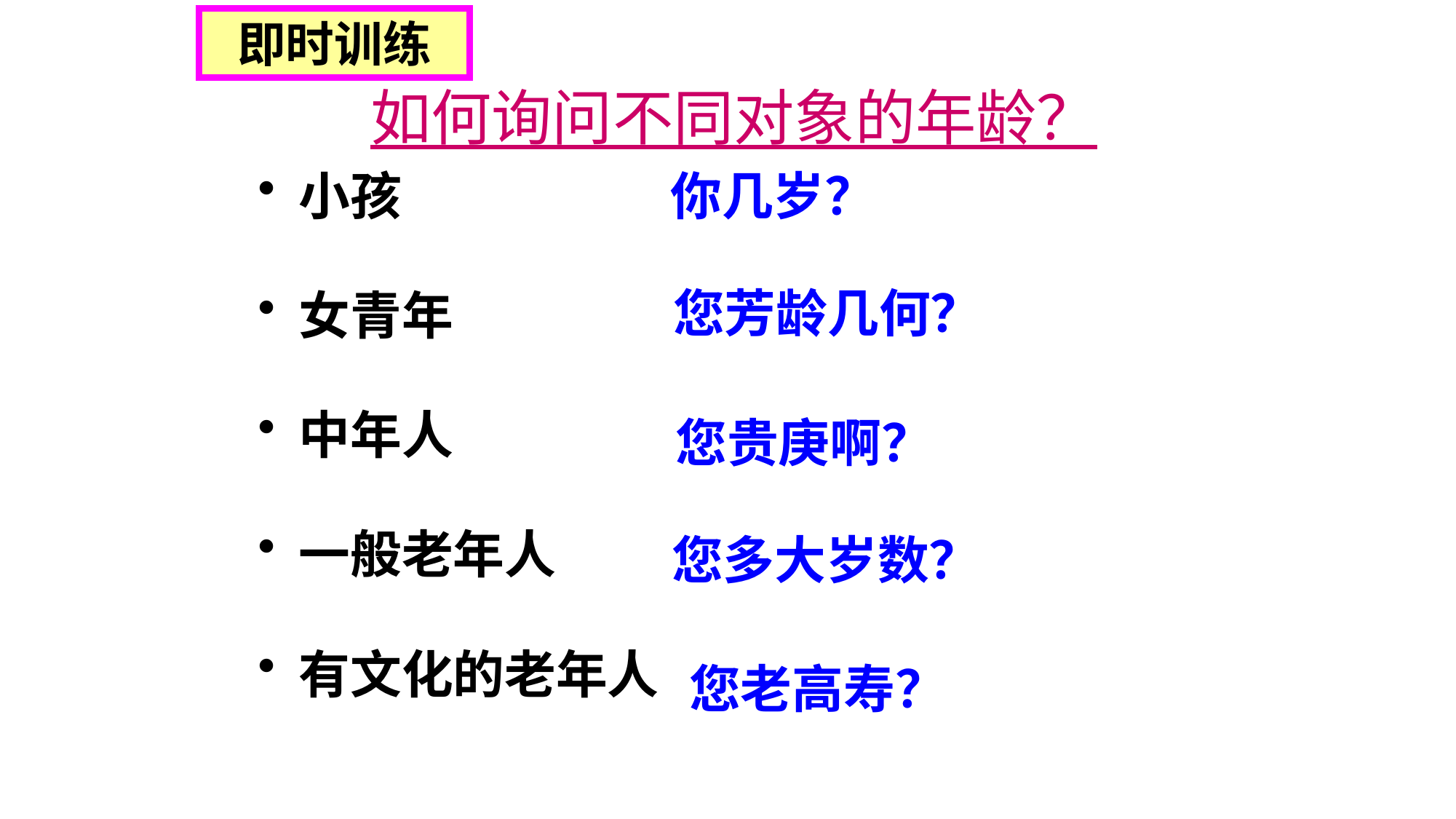

即时训练
如何询问不同对象的年龄？
你几岁？
小孩

女青年

中年人

一般老年人

有文化的老年人
您芳龄几何？
您贵庚啊？
您多大岁数？
您老高寿？